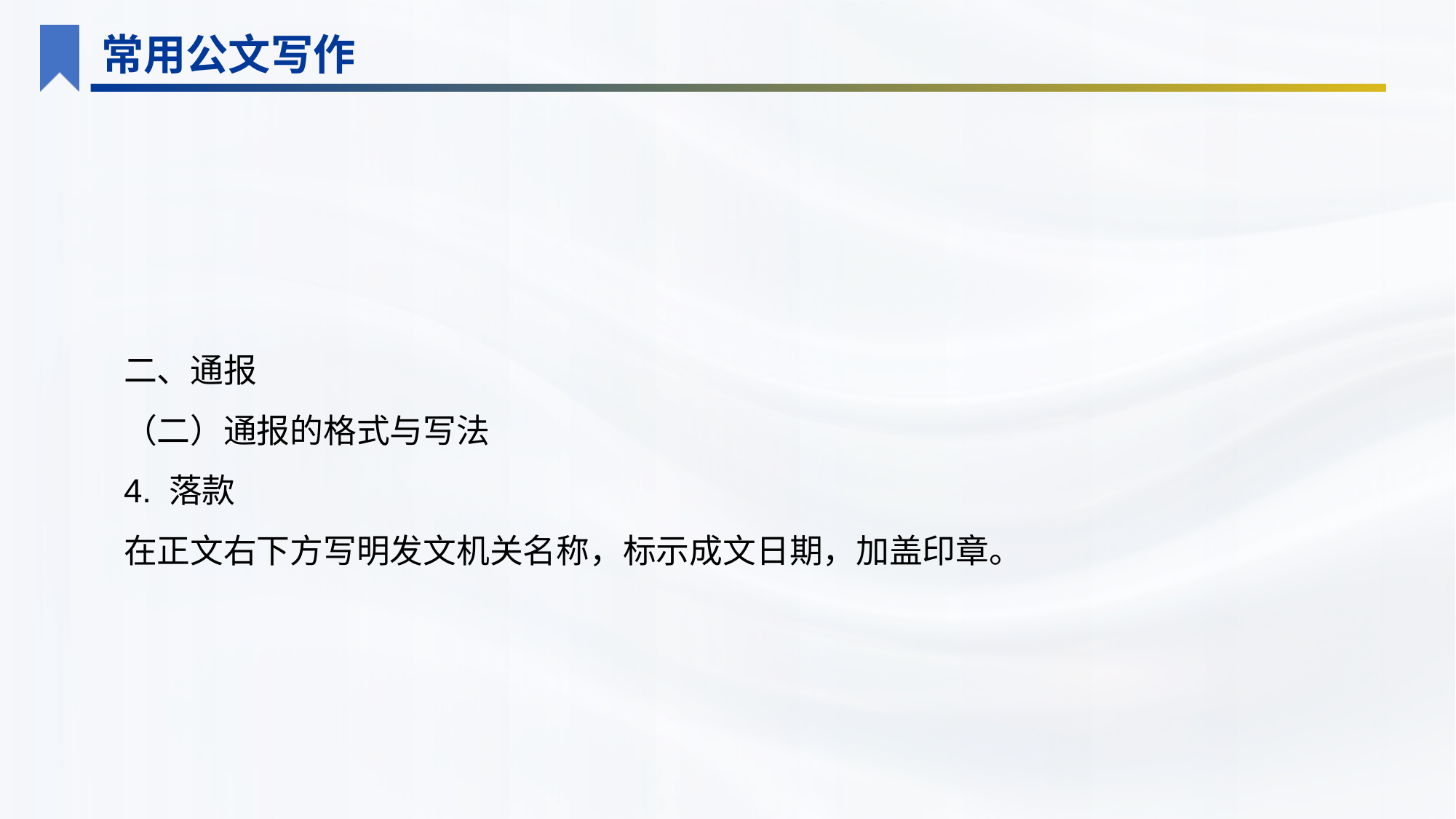

常用公文写作
二、通报
（二）通报的格式与写法
4. 落款
在正文右下方写明发文机关名称，标示成文日期，加盖印章。